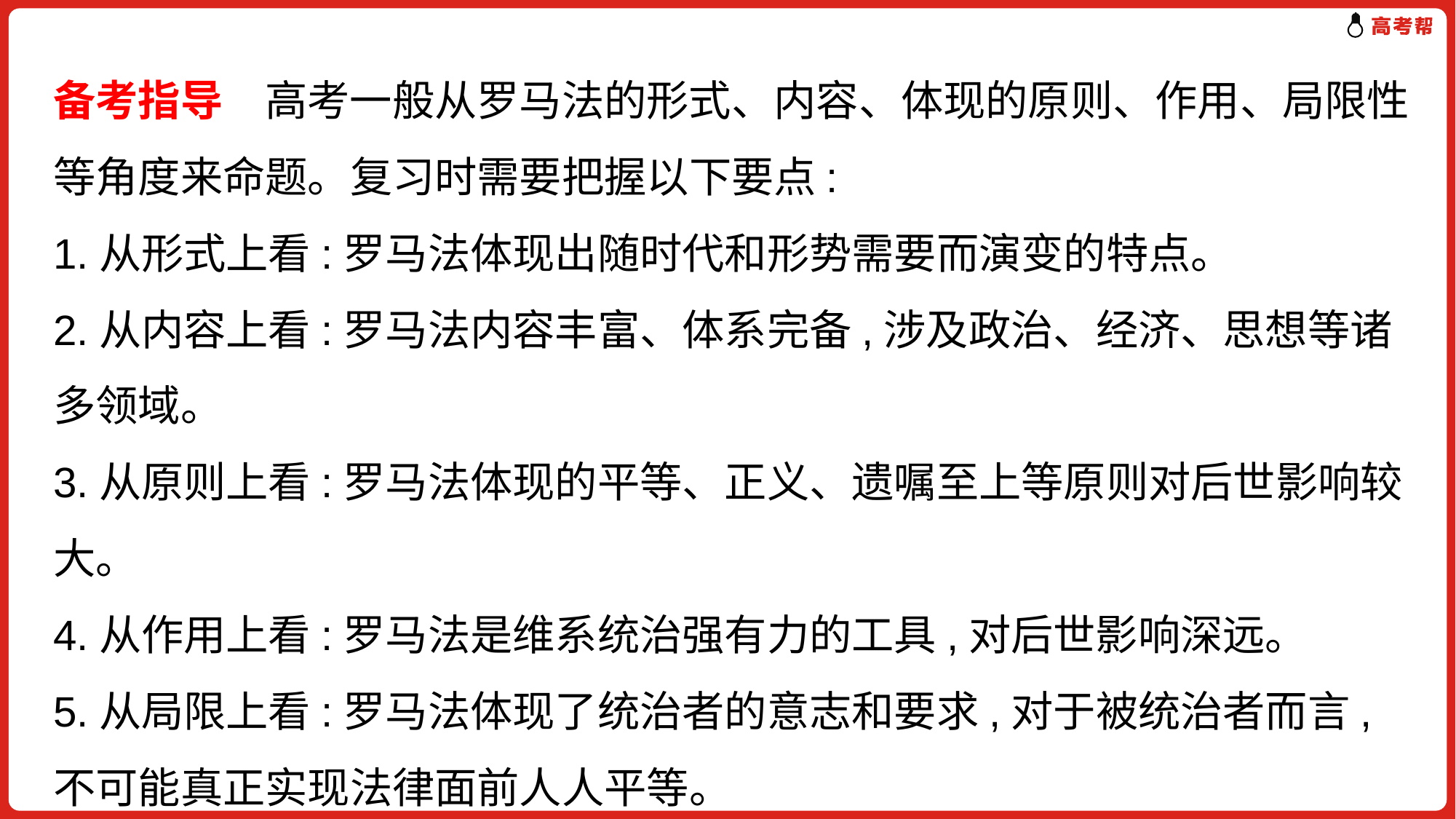

备考指导　高考一般从罗马法的形式、内容、体现的原则、作用、局限性等角度来命题。复习时需要把握以下要点:
1.从形式上看:罗马法体现出随时代和形势需要而演变的特点。
2.从内容上看:罗马法内容丰富、体系完备,涉及政治、经济、思想等诸多领域。
3.从原则上看:罗马法体现的平等、正义、遗嘱至上等原则对后世影响较大。
4.从作用上看:罗马法是维系统治强有力的工具,对后世影响深远。
5.从局限上看:罗马法体现了统治者的意志和要求,对于被统治者而言,不可能真正实现法律面前人人平等。